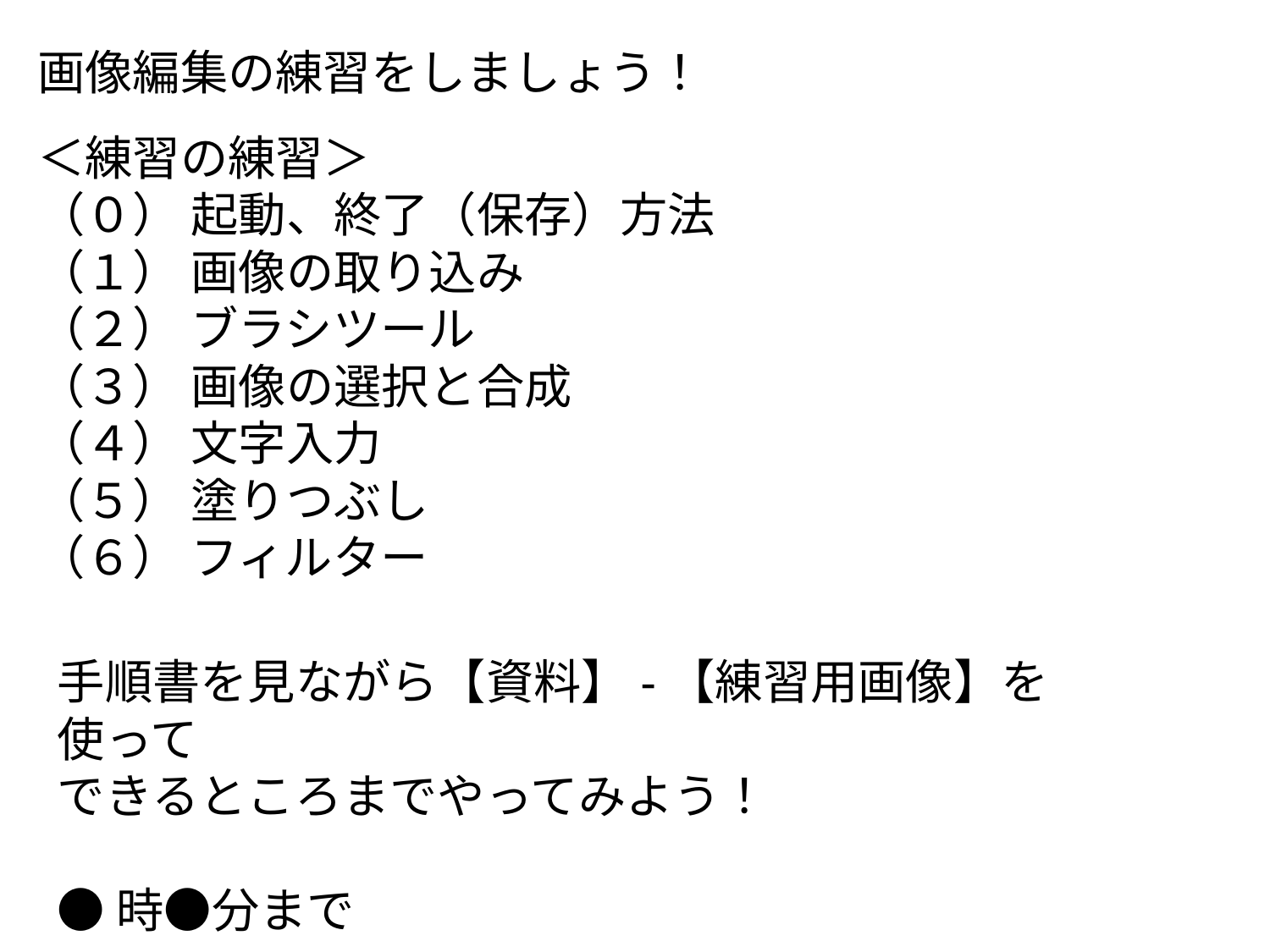

画像編集の練習をしましょう！
＜練習の練習＞
（０） 起動、終了（保存）方法
（１） 画像の取り込み
（２） ブラシツール
（３） 画像の選択と合成
（４） 文字入力
（５） 塗りつぶし
（６） フィルター
手順書を見ながら【資料】-【練習用画像】を使って
できるところまでやってみよう！

●時●分まで